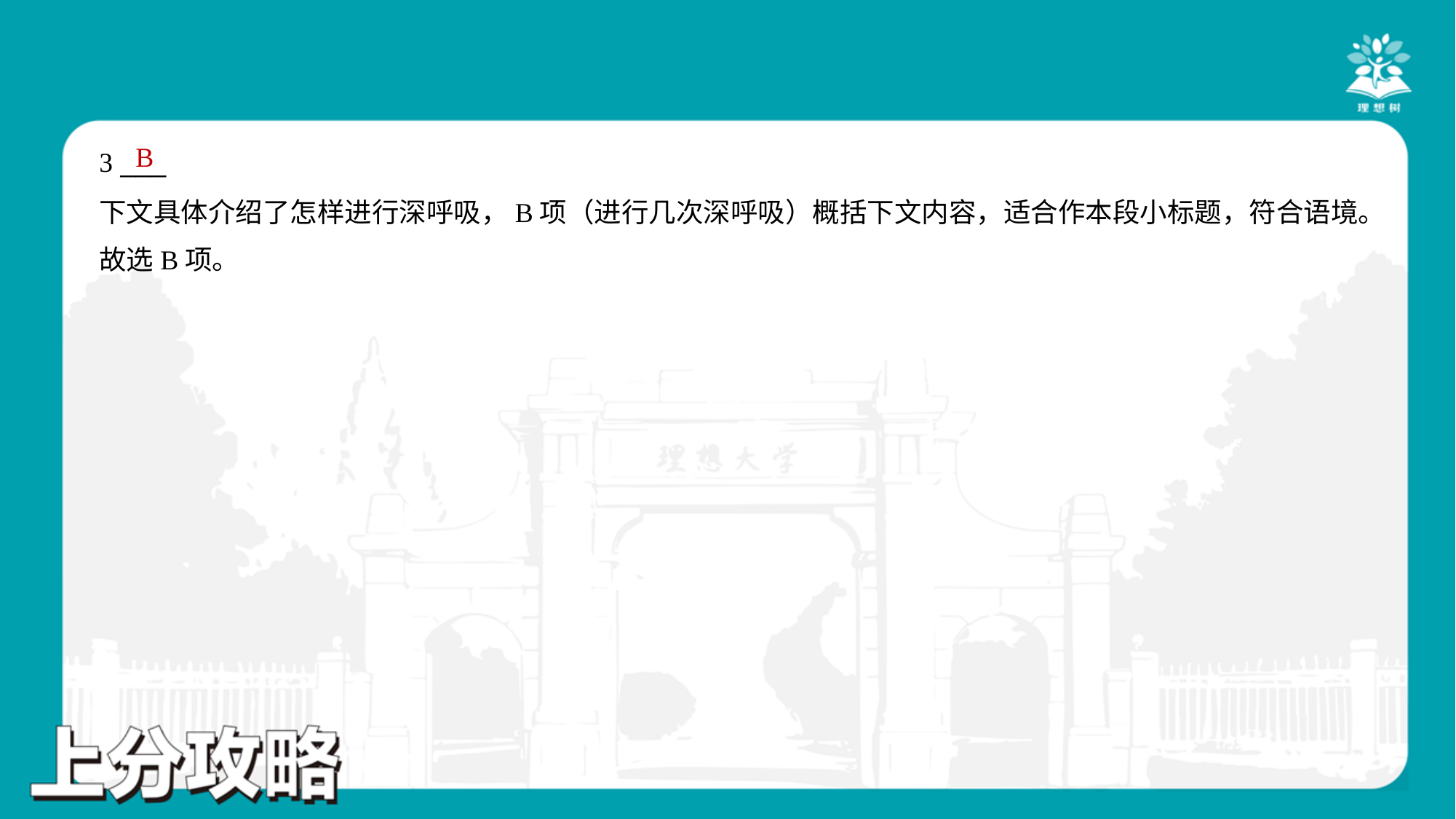

B
3 ___
下文具体介绍了怎样进行深呼吸，B项（进行几次深呼吸）概括下文内容，适合作本段小标题，符合语境。
故选B项。